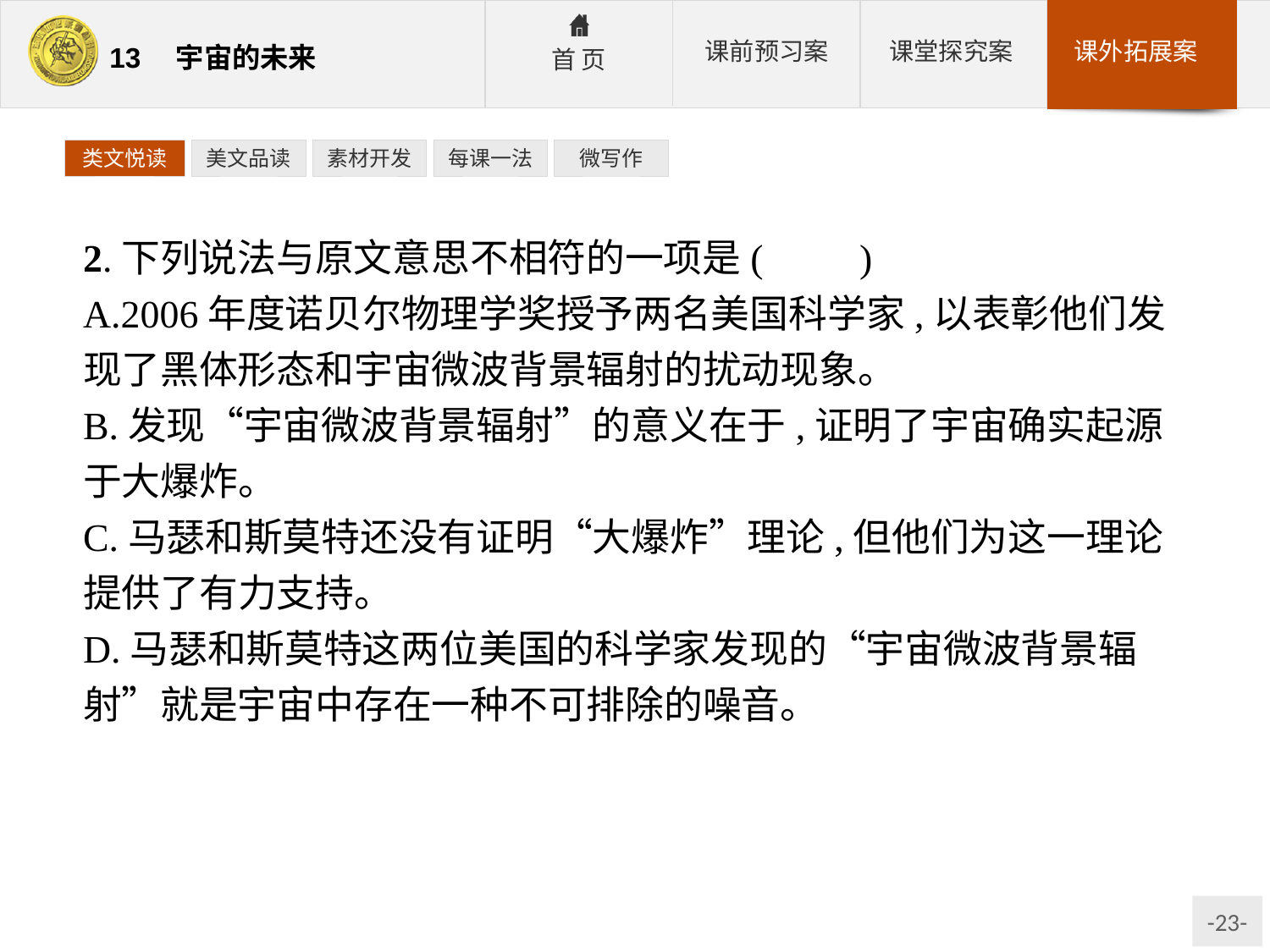

类文悦读
美文品读
素材开发
每课一法
微写作
2.下列说法与原文意思不相符的一项是(　　)
A.2006年度诺贝尔物理学奖授予两名美国科学家,以表彰他们发现了黑体形态和宇宙微波背景辐射的扰动现象。
B.发现“宇宙微波背景辐射”的意义在于,证明了宇宙确实起源于大爆炸。
C.马瑟和斯莫特还没有证明“大爆炸”理论,但他们为这一理论提供了有力支持。
D.马瑟和斯莫特这两位美国的科学家发现的“宇宙微波背景辐射”就是宇宙中存在一种不可排除的噪音。
解析:“宇宙微波背景辐射”不是马瑟和斯莫特发现的。
答案:D